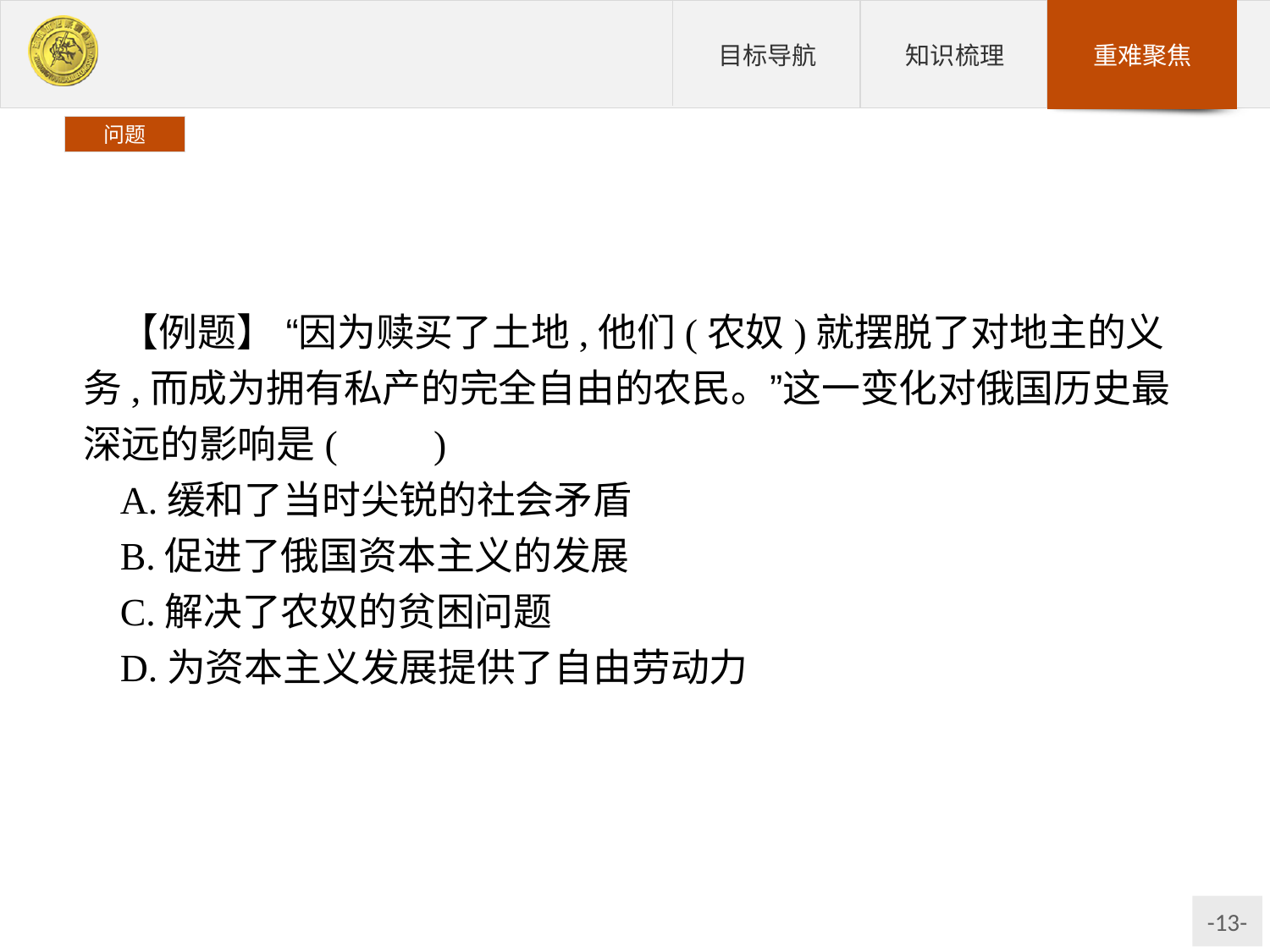

问题
【例题】 “因为赎买了土地,他们(农奴)就摆脱了对地主的义务,而成为拥有私产的完全自由的农民。”这一变化对俄国历史最深远的影响是(　　)
A.缓和了当时尖锐的社会矛盾
B.促进了俄国资本主义的发展
C.解决了农奴的贫困问题
D.为资本主义发展提供了自由劳动力